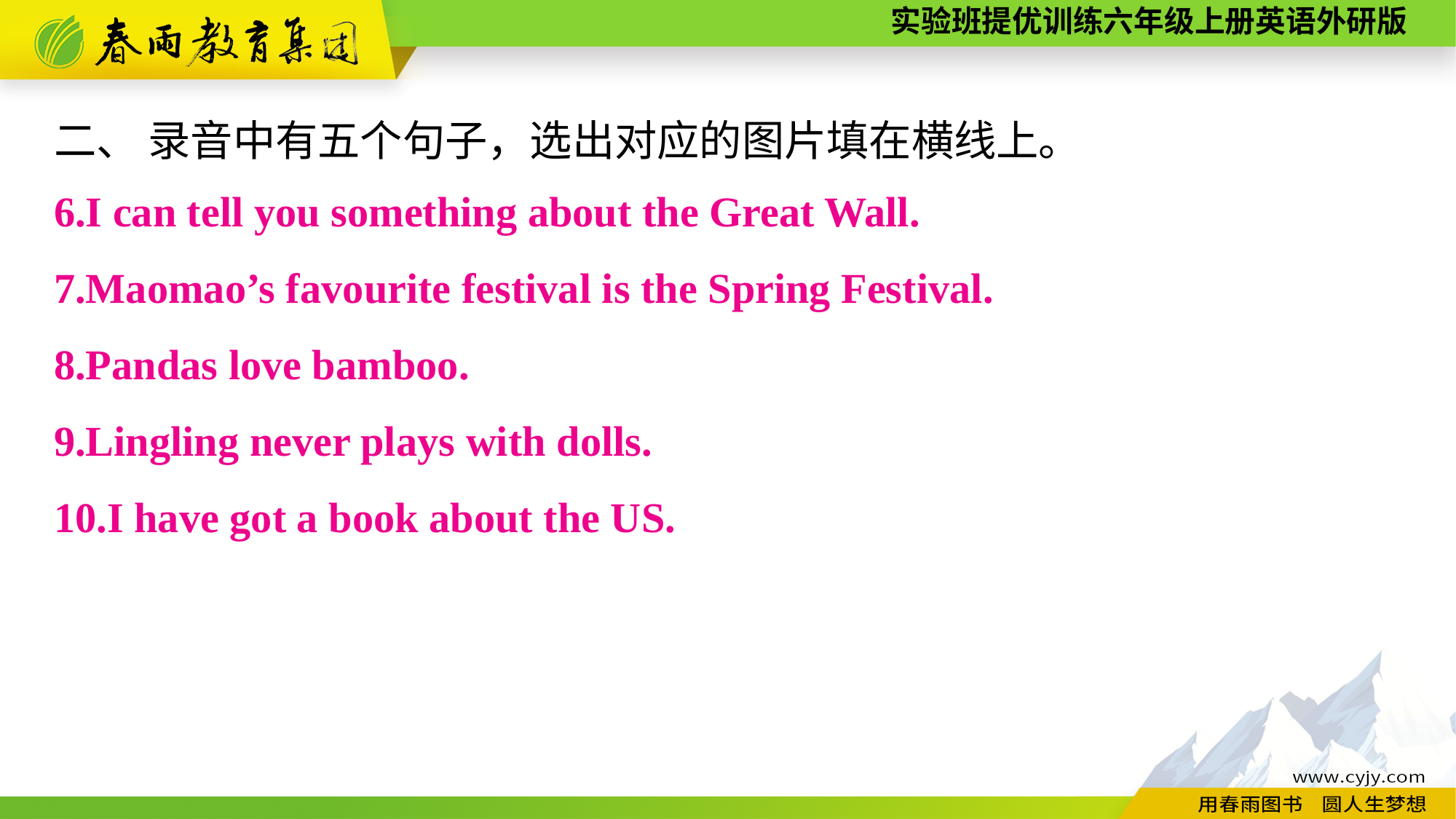

二、 录音中有五个句子，选出对应的图片填在横线上。

6.I can tell you something about the Great Wall.
7.Maomao’s favourite festival is the Spring Festival.
8.Pandas love bamboo.
9.Lingling never plays with dolls.
10.I have got a book about the US.